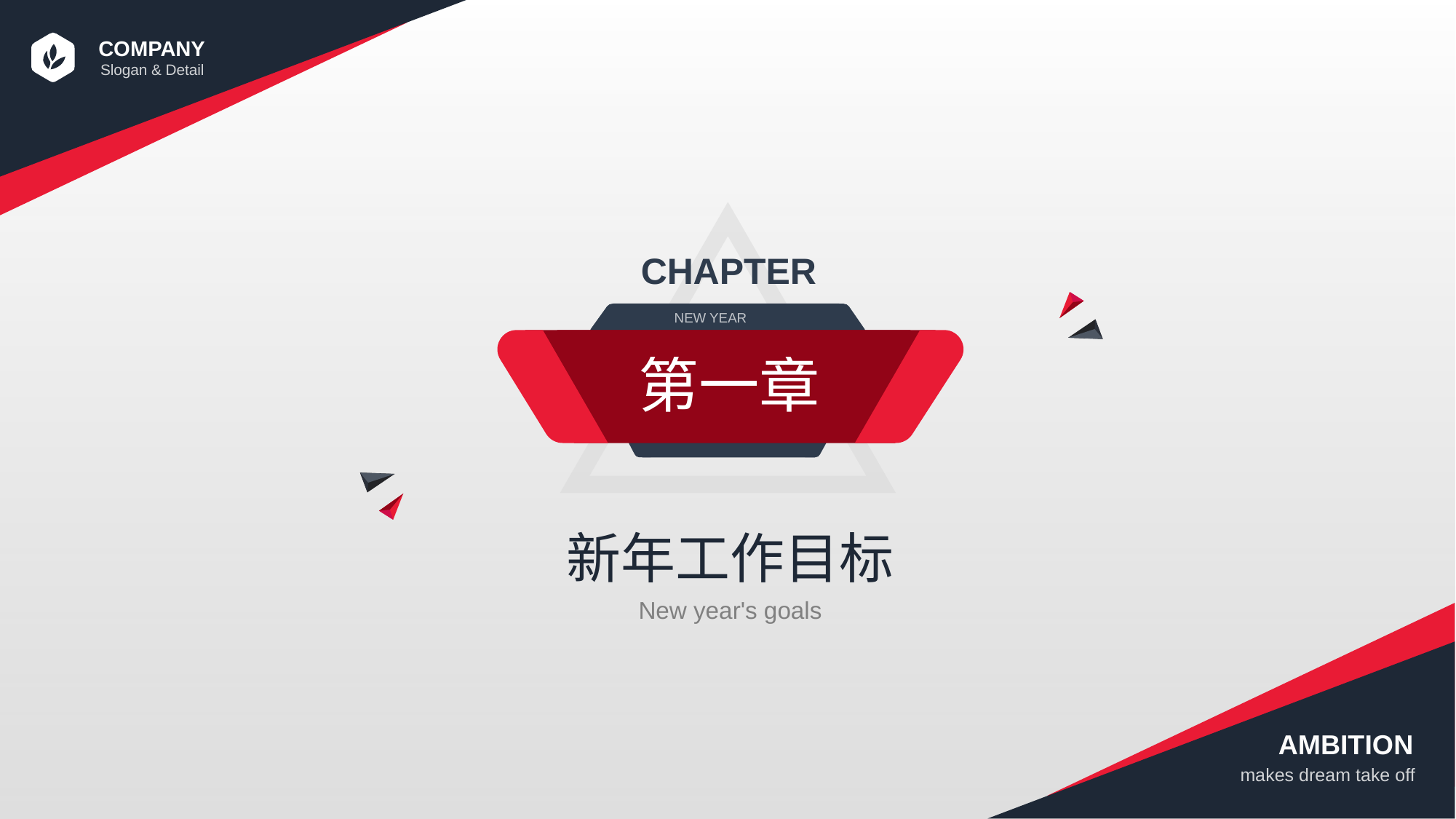

CHAPTER

NEW YEAR

第一章

新年工作目标
New year's goals